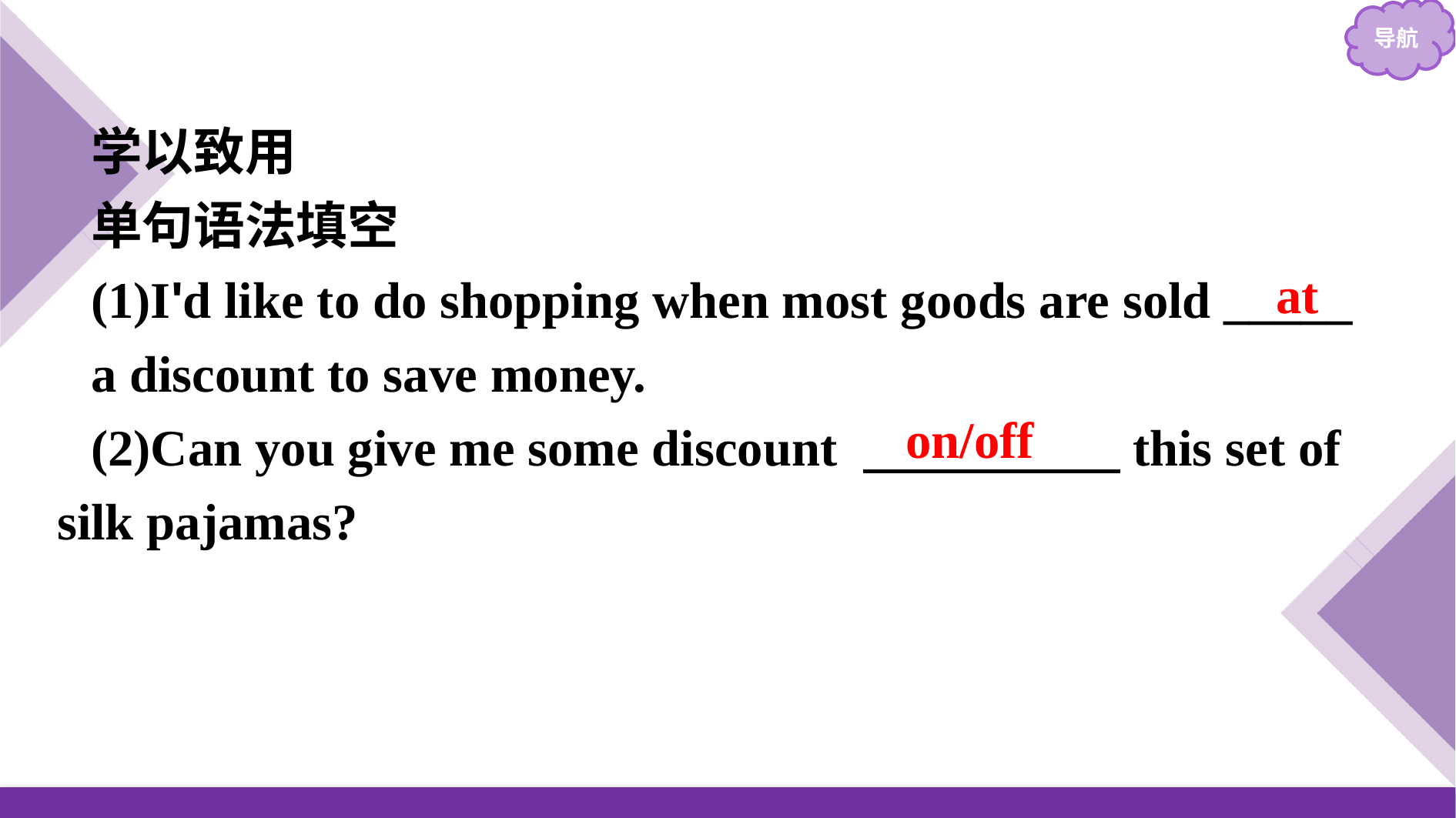

学以致用
单句语法填空
(1)I'd like to do shopping when most goods are sold _____
a discount to save money.
(2)Can you give me some discount 　　　　　this set of silk pajamas?
at
on/off